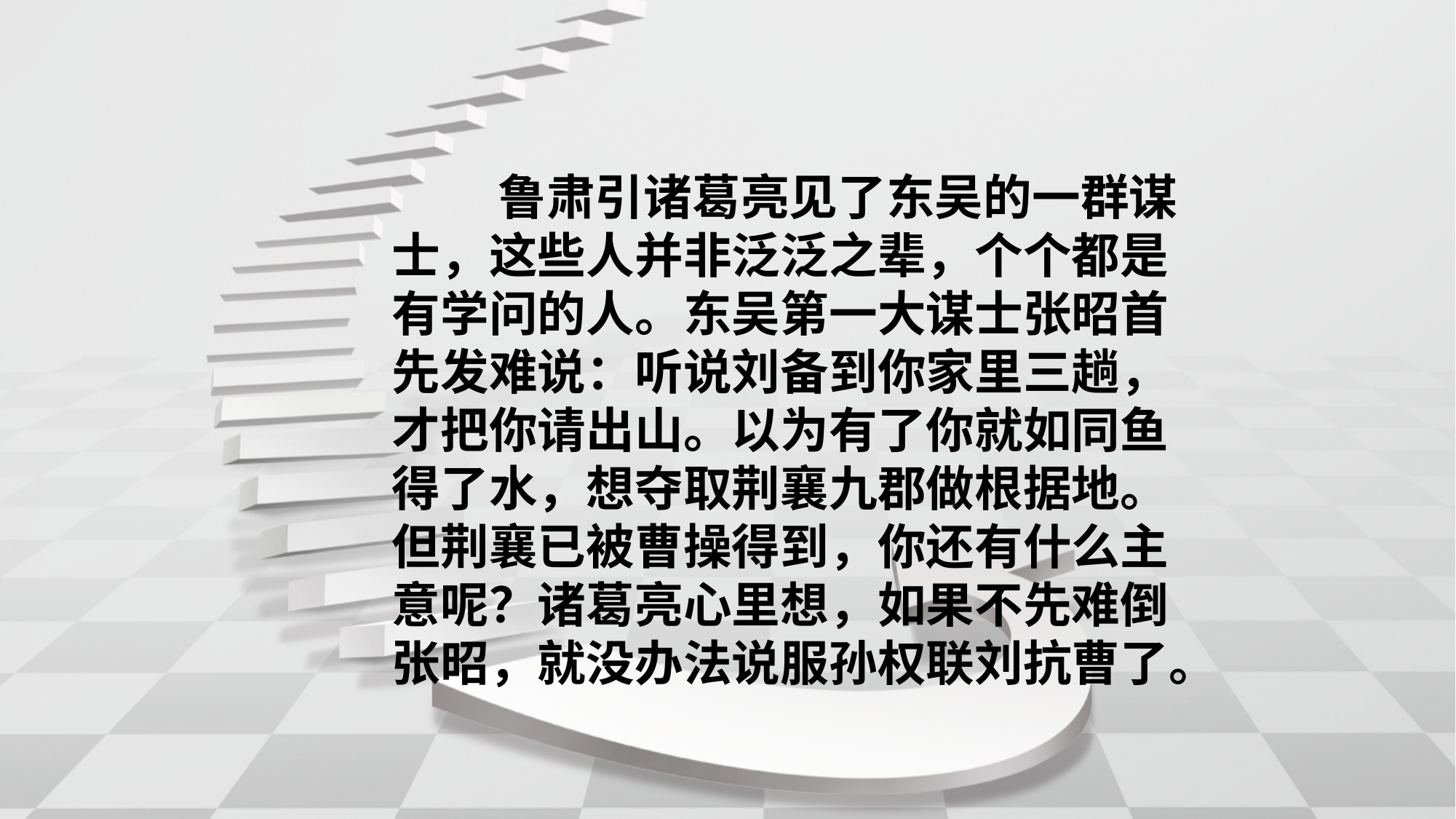

鲁肃引诸葛亮见了东吴的一群谋士，这些人并非泛泛之辈，个个都是有学问的人。东吴第一大谋士张昭首先发难说：听说刘备到你家里三趟，才把你请出山。以为有了你就如同鱼得了水，想夺取荆襄九郡做根据地。但荆襄已被曹操得到，你还有什么主意呢？诸葛亮心里想，如果不先难倒张昭，就没办法说服孙权联刘抗曹了。